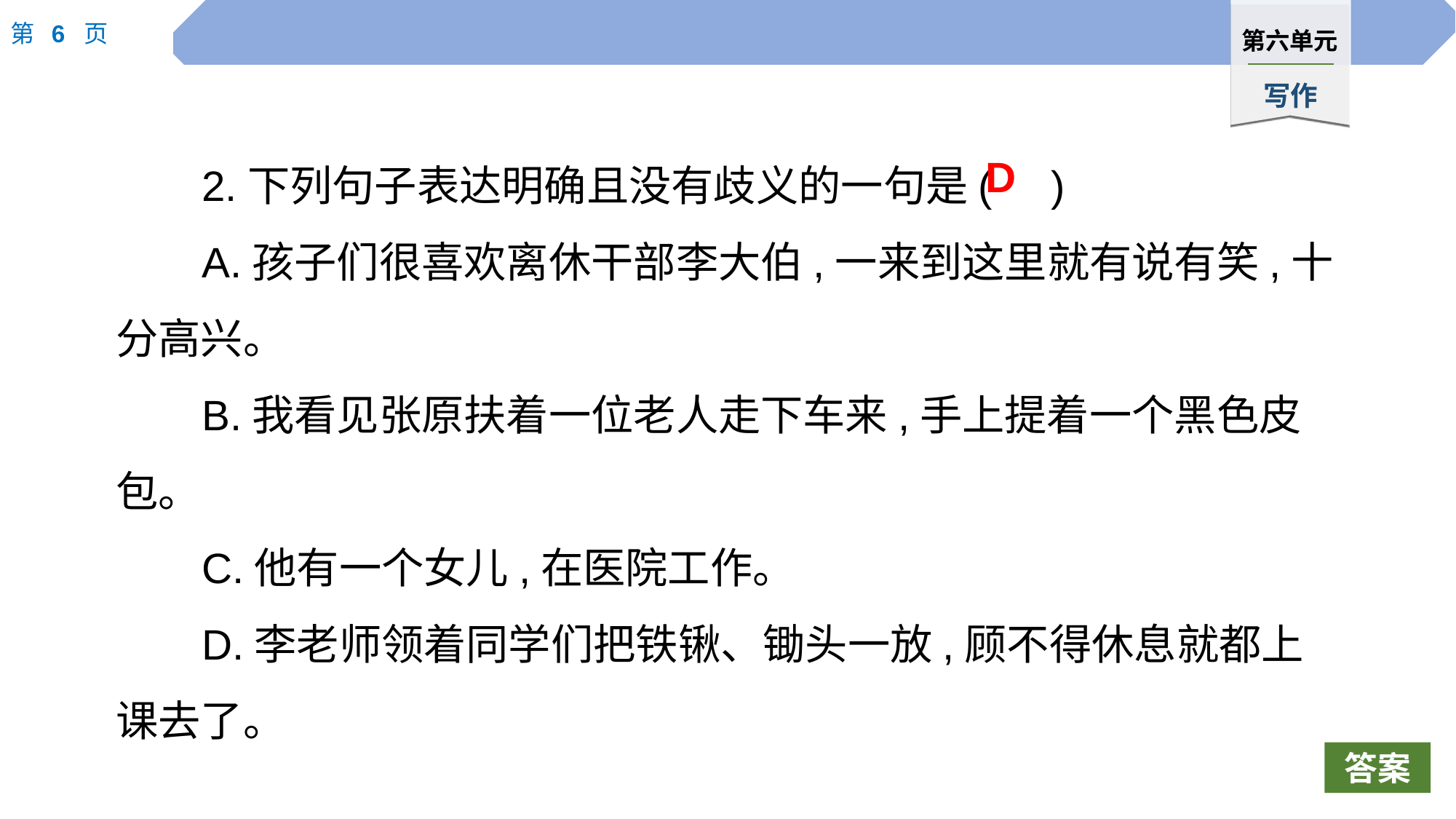

2.下列句子表达明确且没有歧义的一句是(     )
A.孩子们很喜欢离休干部李大伯,一来到这里就有说有笑,十分高兴。
B.我看见张原扶着一位老人走下车来,手上提着一个黑色皮包。
C.他有一个女儿,在医院工作。
D.李老师领着同学们把铁锹、锄头一放,顾不得休息就都上课去了。
D
答案